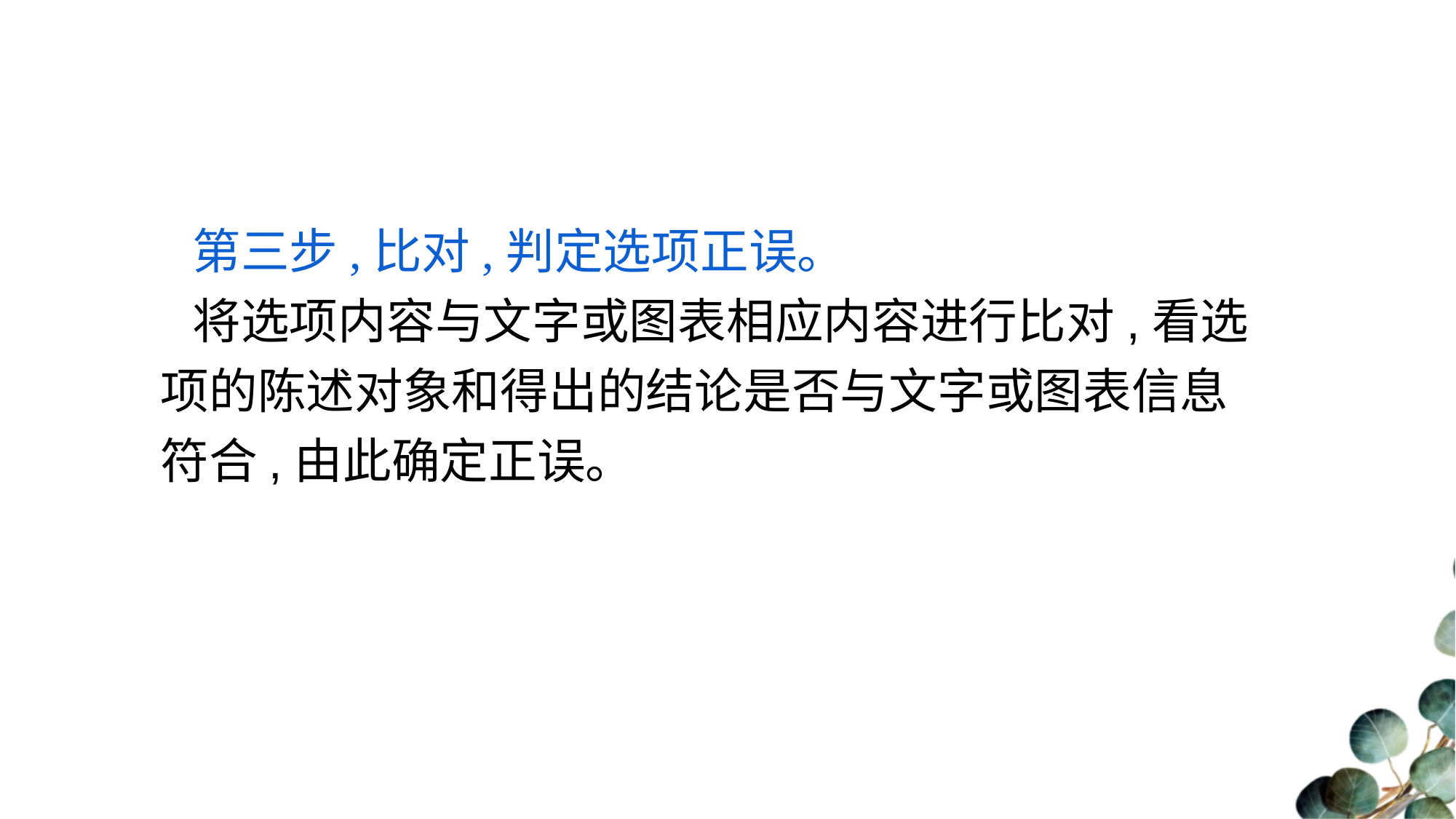

第三步,比对,判定选项正误。
将选项内容与文字或图表相应内容进行比对,看选项的陈述对象和得出的结论是否与文字或图表信息符合,由此确定正误。